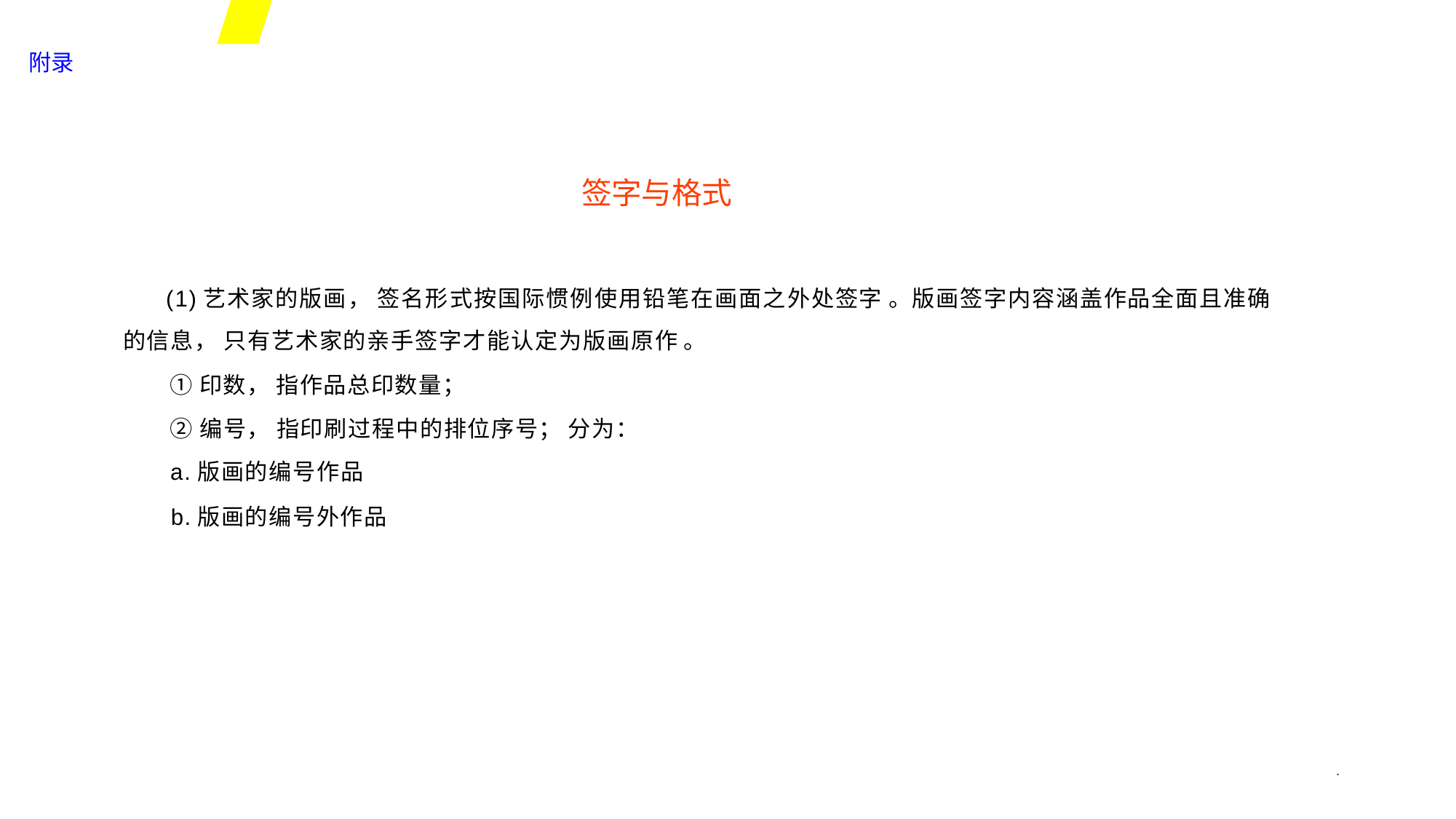

附录

签字与格式

(1)艺术家的版画， 签名形式按国际惯例使用铅笔在画面之外处签字 。版画签字内容涵盖作品全面且准确
的信息， 只有艺术家的亲手签字才能认定为版画原作 。
①印数， 指作品总印数量；
②编号， 指印刷过程中的排位序号； 分为：
a.版画的编号作品

b.版画的编号外作品

*